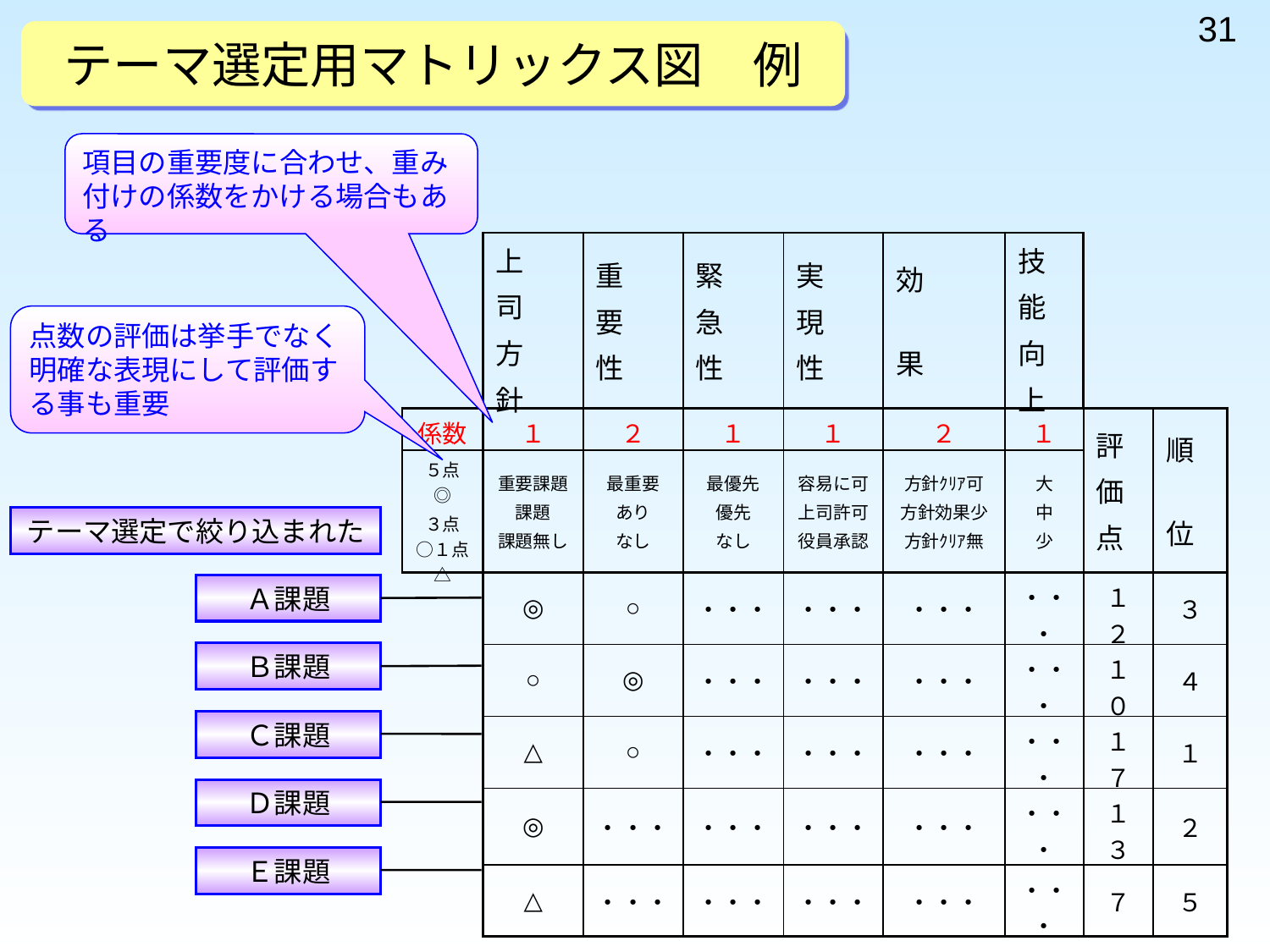

31
テーマ選定用マトリックス図　例
項目の重要度に合わせ、重み付けの係数をかける場合もある
|  | 上 司 方 針 | 重 要 性 | 緊 急 性 | 実 現 性 | 効 果 | 技 能 向 上 |  |  |
| --- | --- | --- | --- | --- | --- | --- | --- | --- |
| 係数 | １ | ２ | １ | １ | ２ | １ | 評 価 点 | 順 位 |
| ５点 ◎ ３点 ○１点 △ | 重要課題 課題 課題無し | 最重要 あり なし | 最優先 優先 なし | 容易に可 上司許可 役員承認 | 方針ｸﾘｱ可 方針効果少 方針ｸﾘｱ無 | 大 中 少 |  |  |
|  | ◎ | ○ | ・・・ | ・・・ | ・・・ | ・・・ | １２ | ３ |
|  | ○ | ◎ | ・・・ | ・・・ | ・・・ | ・・・ | １０ | ４ |
|  | △ | ○ | ・・・ | ・・・ | ・・・ | ・・・ | １７ | １ |
|  | ◎ | ・・・ | ・・・ | ・・・ | ・・・ | ・・・ | １３ | ２ |
|  | △ | ・・・ | ・・・ | ・・・ | ・・・ | ・・・ | ７ | ５ |
点数の評価は挙手でなく明確な表現にして評価する事も重要
テーマ選定で絞り込まれた
Ａ課題

Ｂ課題

Ｃ課題

Ｄ課題

Ｅ課題